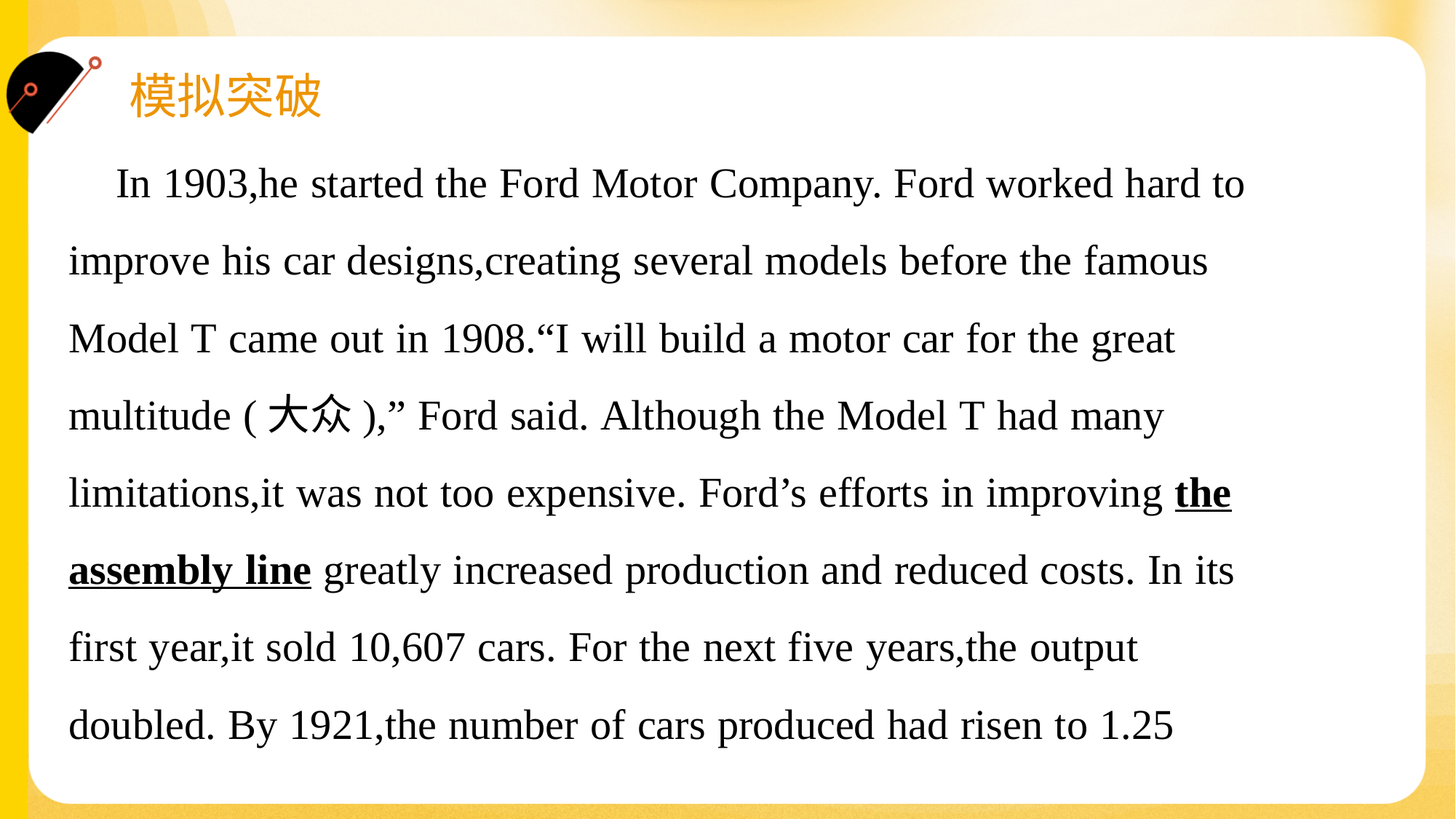

In 1903,he started the Ford Motor Company. Ford worked hard to
improve his car designs,creating several models before the famous
Model T came out in 1908.“I will build a motor car for the great
multitude (大众),” Ford said. Although the Model T had many
limitations,it was not too expensive. Ford’s efforts in improving the
assembly line greatly increased production and reduced costs. In its
first year,it sold 10,607 cars. For the next five years,the output
doubled. By 1921,the number of cars produced had risen to 1.25